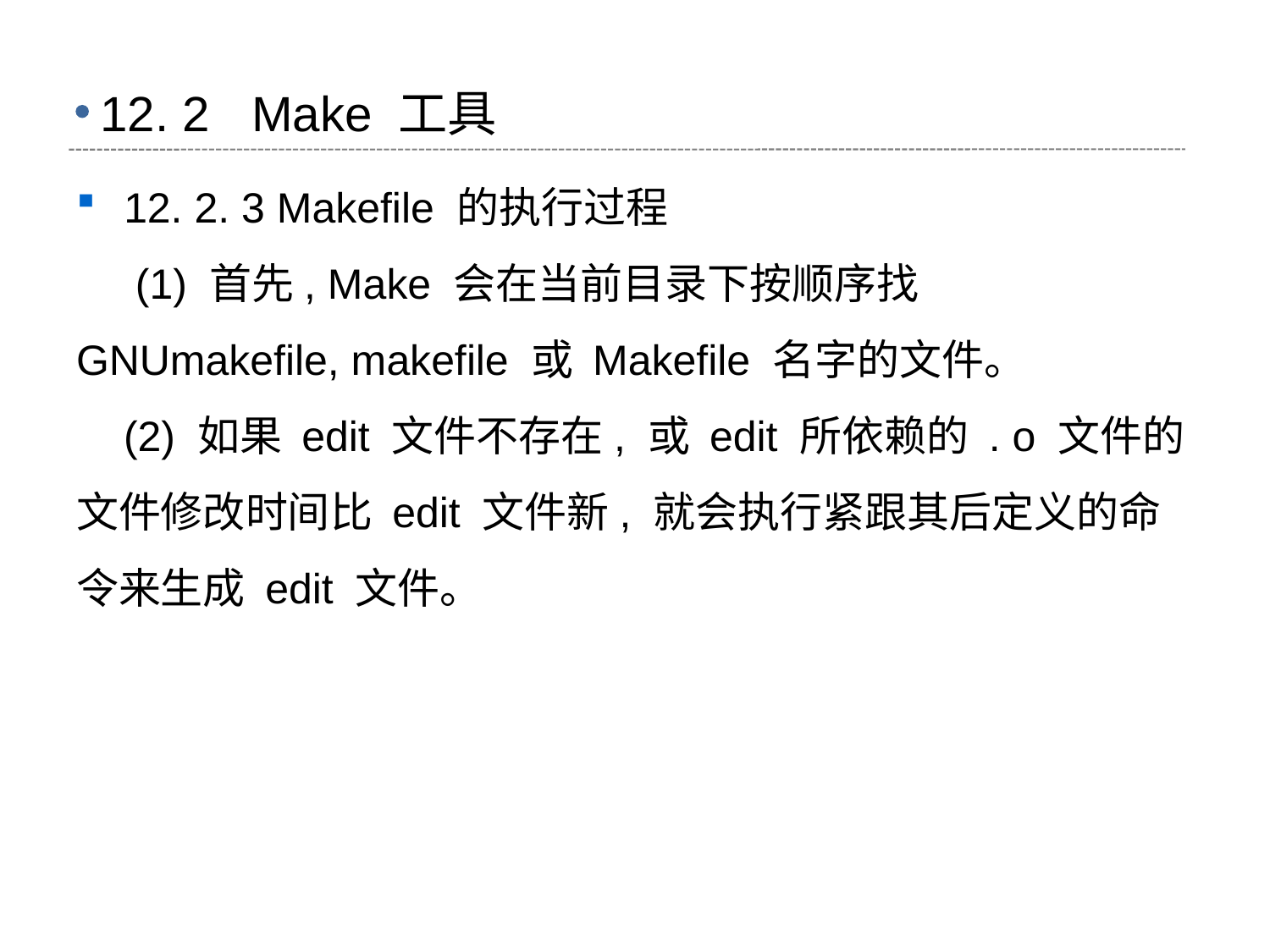

# 12. 2   Make 工具
12. 2. 3 Makefile 的执行过程
     (1) 首先, Make 会在当前目录下按顺序找 GNUmakefile, makefile 或 Makefile 名字的文件。
    (2) 如果 edit 文件不存在, 或 edit 所依赖的 . o 文件的文件修改时间比 edit 文件新, 就会执行紧跟其后定义的命令来生成 edit 文件。